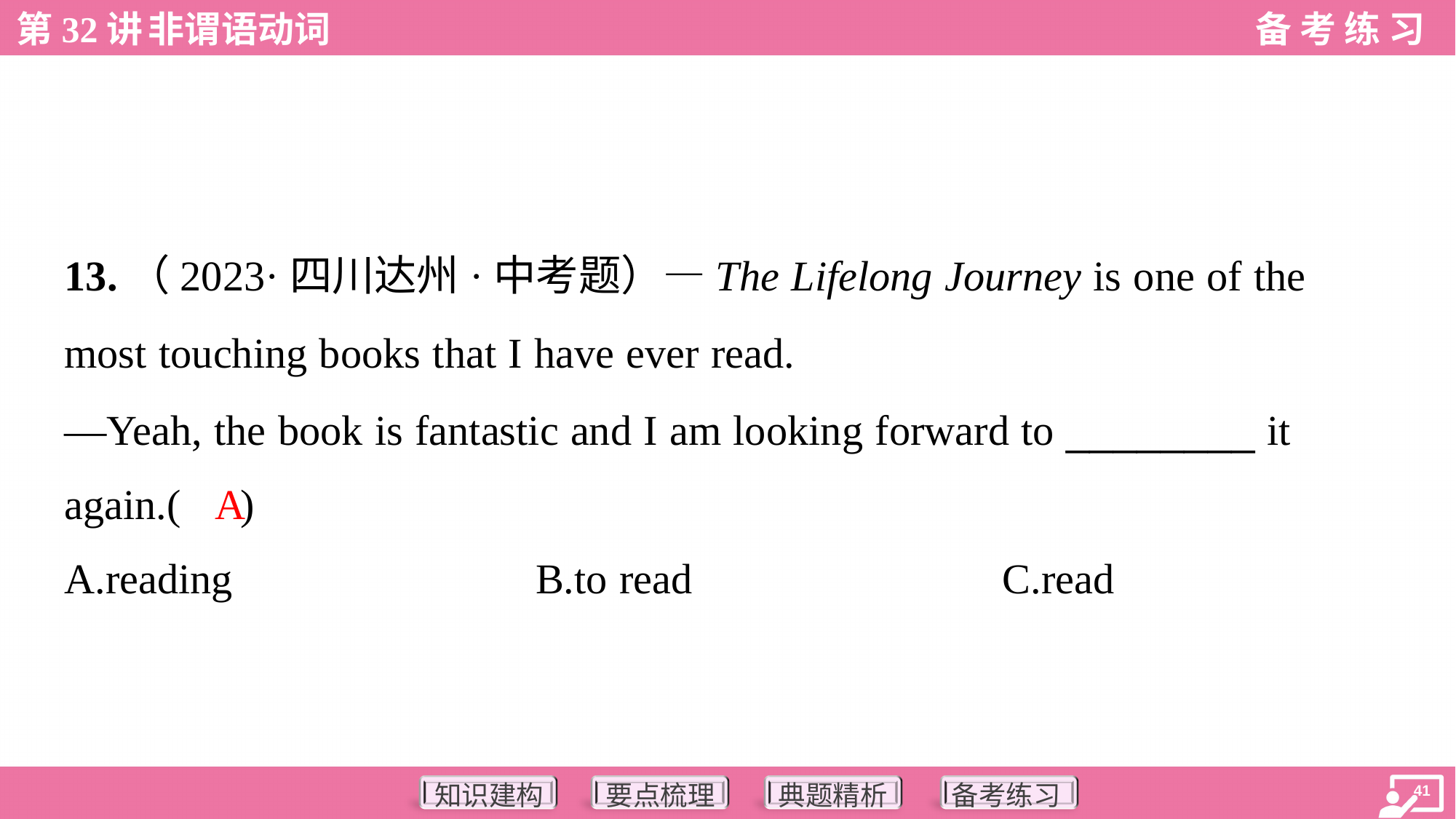

13.（2023·四川达州·中考题）—The Lifelong Journey is one of the
most touching books that I have ever read.
—Yeah, the book is fantastic and I am looking forward to ________ it
again.(     )
A
A.reading	B.to read	C.read